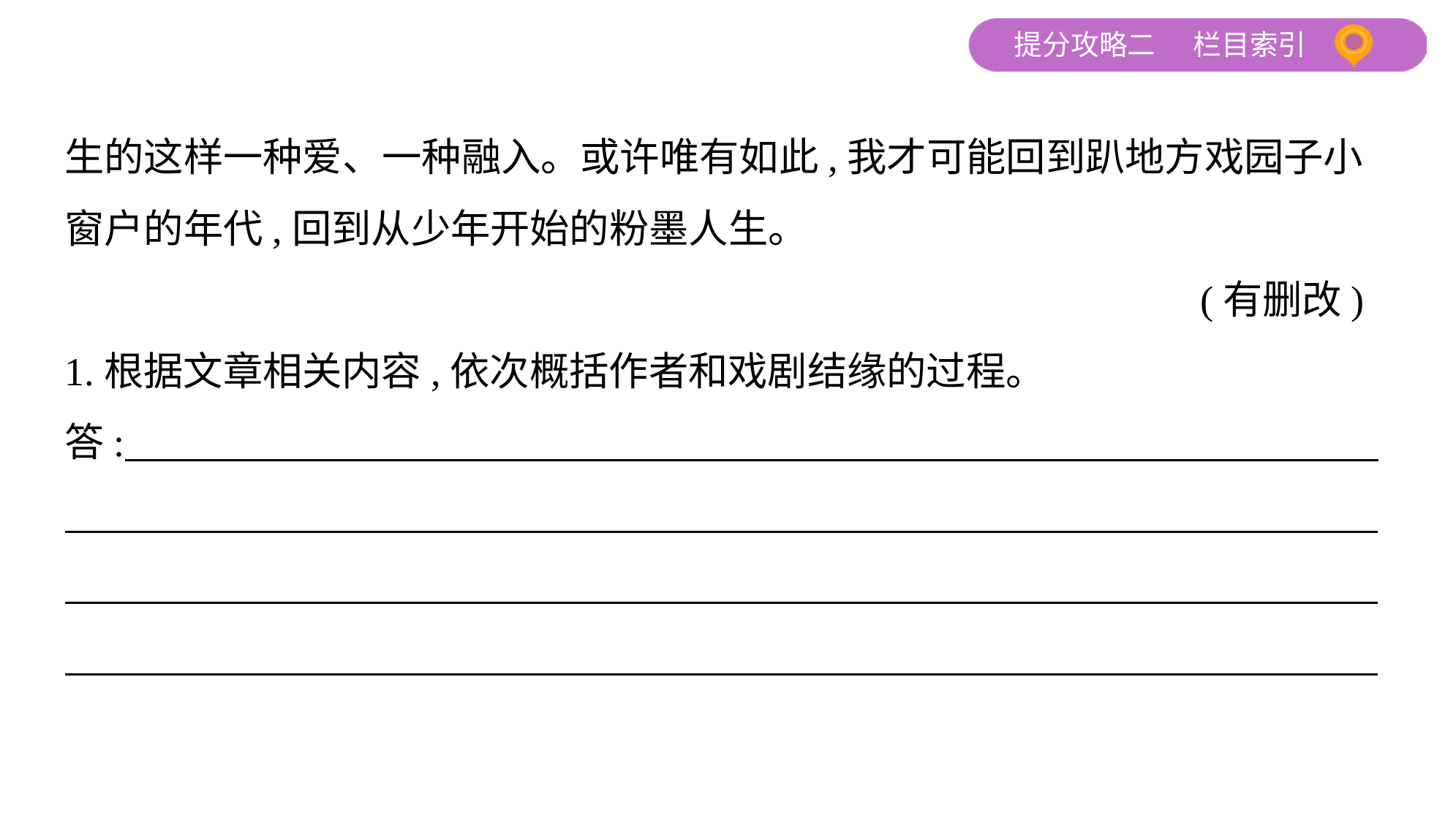

生的这样一种爱、一种融入。或许唯有如此,我才可能回到趴地方戏园子小
窗户的年代,回到从少年开始的粉墨人生。
                                                                                                                   (有删改)
1.根据文章相关内容,依次概括作者和戏剧结缘的过程。
答: